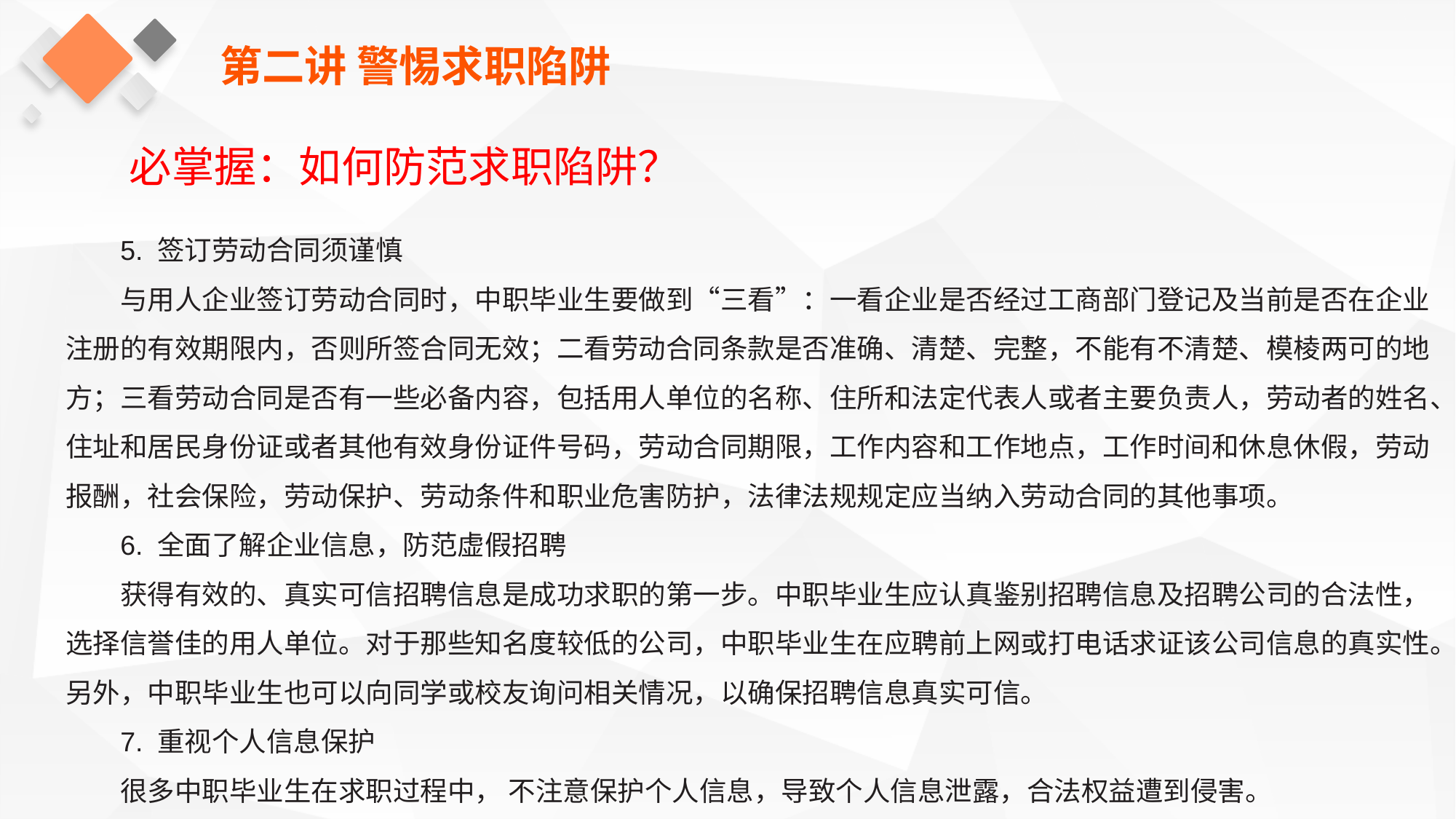

第二讲 警惕求职陷阱
必掌握：如何防范求职陷阱？
5. 签订劳动合同须谨慎
与用人企业签订劳动合同时，中职毕业生要做到“三看”：一看企业是否经过工商部门登记及当前是否在企业注册的有效期限内，否则所签合同无效；二看劳动合同条款是否准确、清楚、完整，不能有不清楚、模棱两可的地方；三看劳动合同是否有一些必备内容，包括用人单位的名称、住所和法定代表人或者主要负责人，劳动者的姓名、住址和居民身份证或者其他有效身份证件号码，劳动合同期限，工作内容和工作地点，工作时间和休息休假，劳动报酬，社会保险，劳动保护、劳动条件和职业危害防护，法律法规规定应当纳入劳动合同的其他事项。
6. 全面了解企业信息，防范虚假招聘
获得有效的、真实可信招聘信息是成功求职的第一步。中职毕业生应认真鉴别招聘信息及招聘公司的合法性，选择信誉佳的用人单位。对于那些知名度较低的公司，中职毕业生在应聘前上网或打电话求证该公司信息的真实性。另外，中职毕业生也可以向同学或校友询问相关情况，以确保招聘信息真实可信。
7. 重视个人信息保护
很多中职毕业生在求职过程中， 不注意保护个人信息，导致个人信息泄露，合法权益遭到侵害。